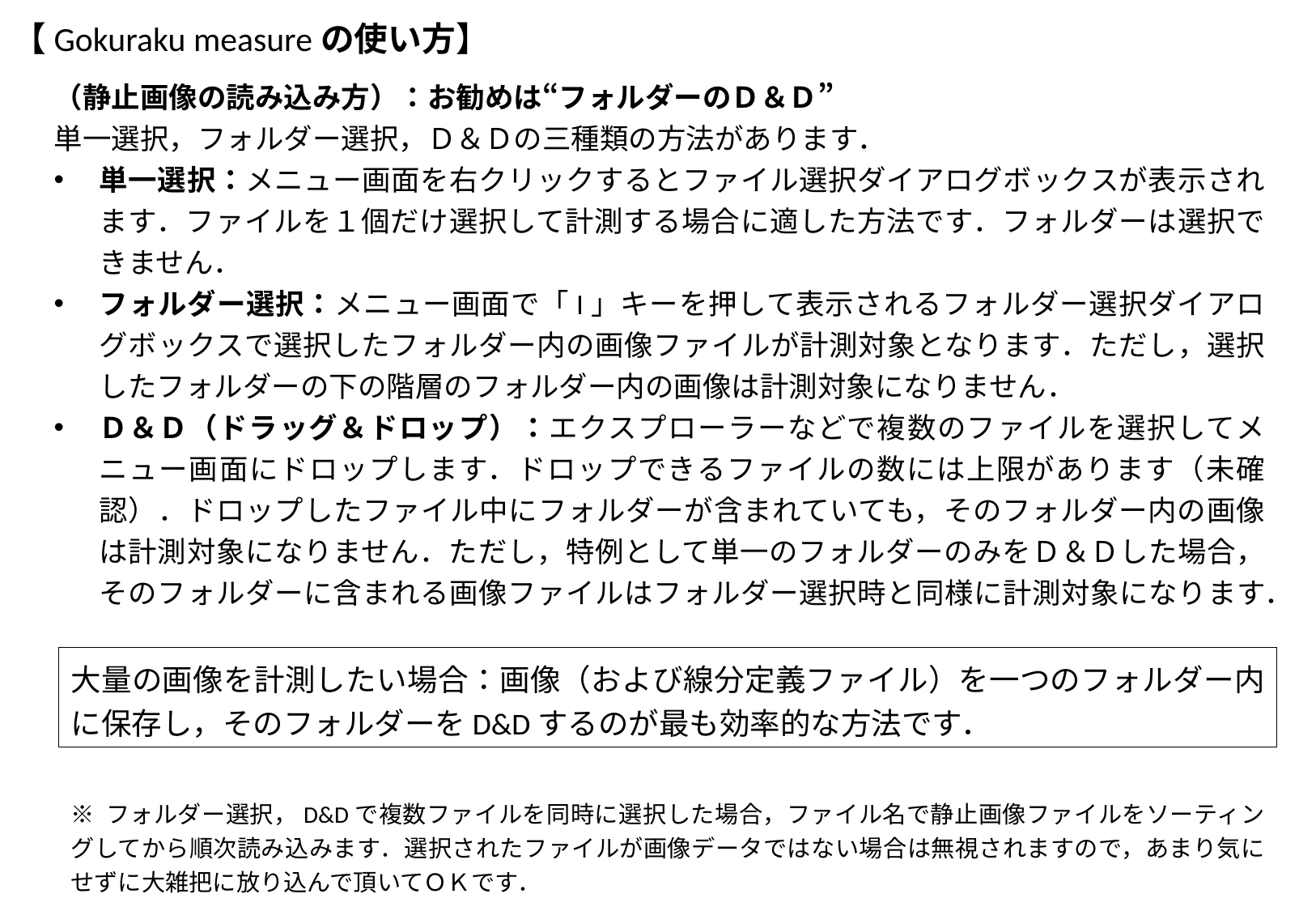

# 【Gokuraku measureの使い方】
（静止画像の読み込み方）：お勧めは“フォルダーのＤ＆Ｄ”
単一選択，フォルダー選択，Ｄ＆Ｄの三種類の方法があります．
単一選択：メニュー画面を右クリックするとファイル選択ダイアログボックスが表示されます．ファイルを１個だけ選択して計測する場合に適した方法です．フォルダーは選択できません．
フォルダー選択：メニュー画面で「I」キーを押して表示されるフォルダー選択ダイアログボックスで選択したフォルダー内の画像ファイルが計測対象となります．ただし，選択したフォルダーの下の階層のフォルダー内の画像は計測対象になりません．
Ｄ＆Ｄ（ドラッグ＆ドロップ）：エクスプローラーなどで複数のファイルを選択してメニュー画面にドロップします．ドロップできるファイルの数には上限があります（未確認）．ドロップしたファイル中にフォルダーが含まれていても，そのフォルダー内の画像は計測対象になりません．ただし，特例として単一のフォルダーのみをＤ＆Ｄした場合，そのフォルダーに含まれる画像ファイルはフォルダー選択時と同様に計測対象になります．

大量の画像を計測したい場合：画像（および線分定義ファイル）を一つのフォルダー内に保存し，そのフォルダーをD&Dするのが最も効率的な方法です．
※ フォルダー選択，D&Dで複数ファイルを同時に選択した場合，ファイル名で静止画像ファイルをソーティングしてから順次読み込みます．選択されたファイルが画像データではない場合は無視されますので，あまり気にせずに大雑把に放り込んで頂いてＯＫです．